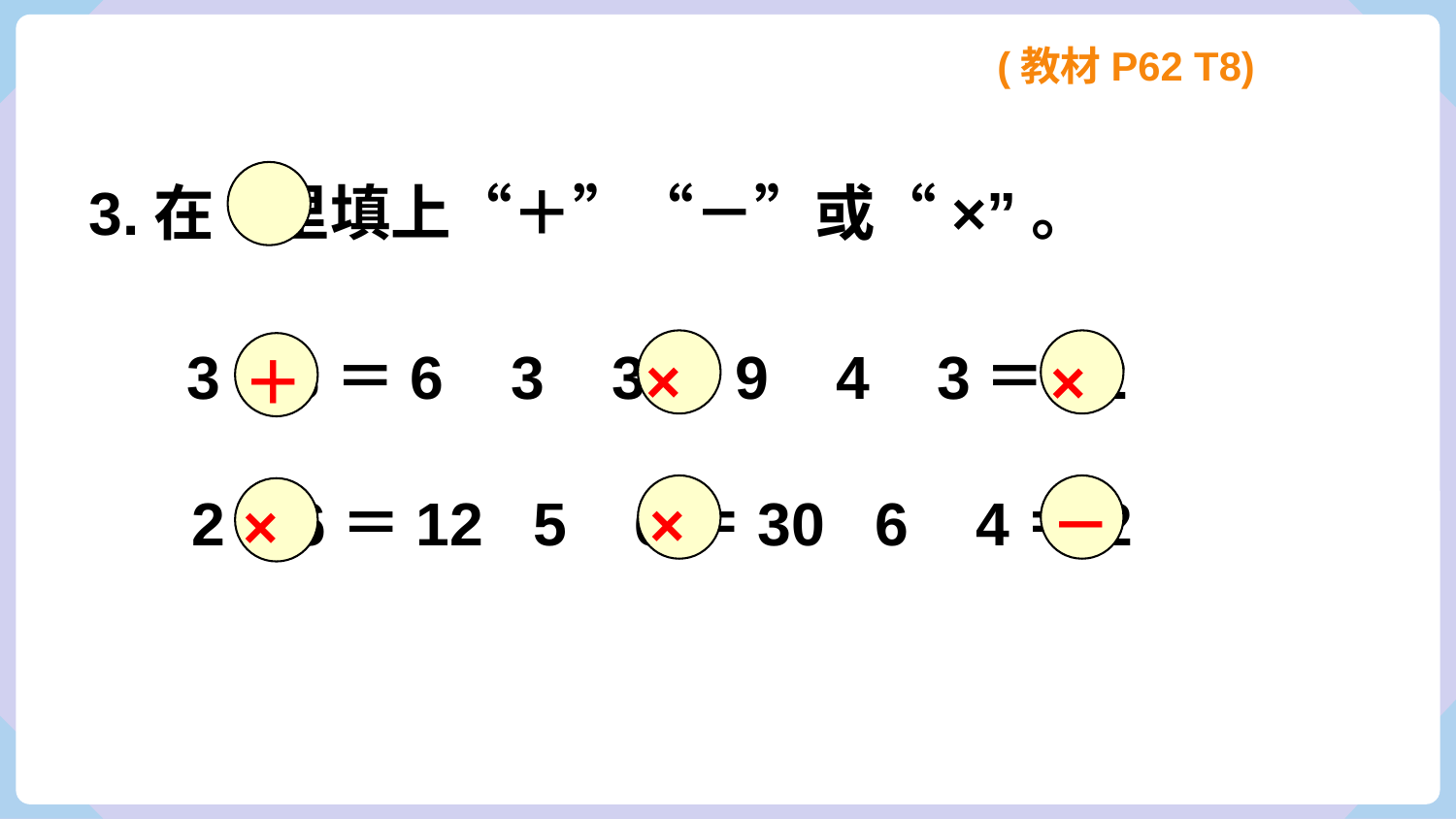

(教材P62 T8)

3.在    里填上“＋”“－”或“×”。
×
×
＋

3    3＝6    3    3＝9    4    3＝12

2    6＝12   5    6＝30   6    4＝2

×
－
×